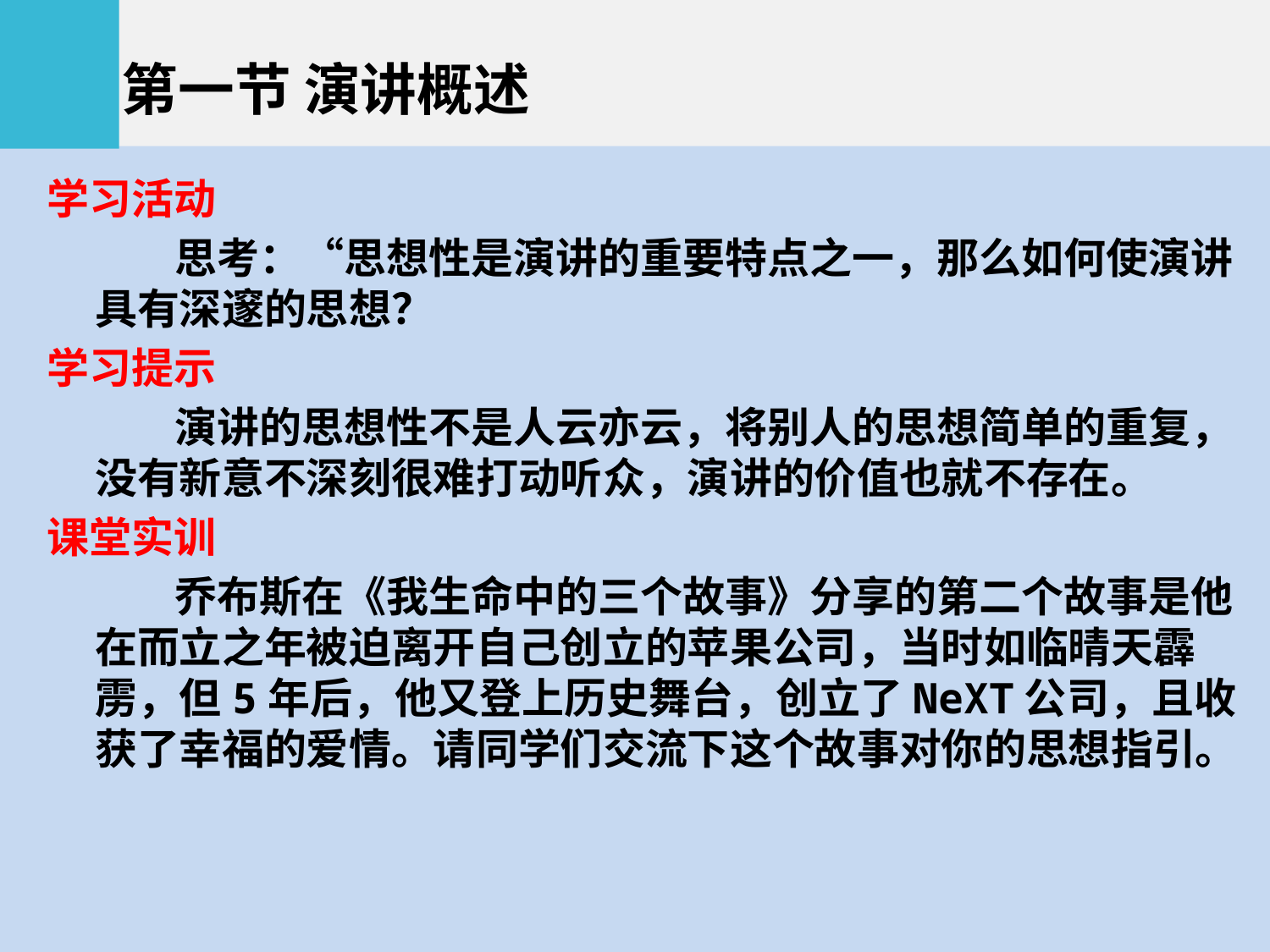

第一节 演讲概述

学习活动
思考：“思想性是演讲的重要特点之一，那么如何使演讲具有深邃的思想？
学习提示
演讲的思想性不是人云亦云，将别人的思想简单的重复，没有新意不深刻很难打动听众，演讲的价值也就不存在。
课堂实训
乔布斯在《我生命中的三个故事》分享的第二个故事是他在而立之年被迫离开自己创立的苹果公司，当时如临晴天霹雳，但5年后，他又登上历史舞台，创立了NeXT公司，且收获了幸福的爱情。请同学们交流下这个故事对你的思想指引。